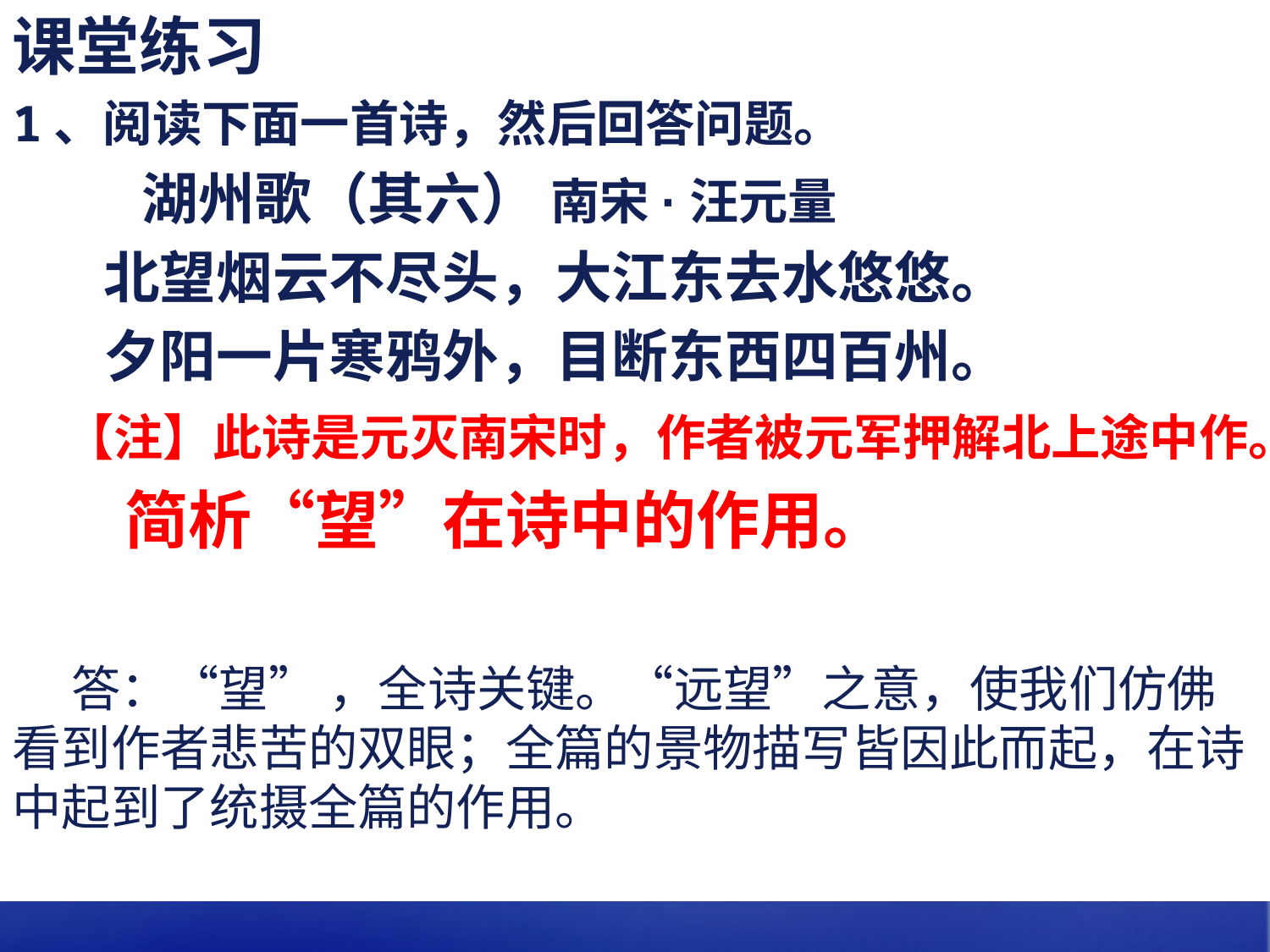

课堂练习
1、阅读下面一首诗，然后回答问题。
         湖州歌（其六） 南宋·汪元量
      北望烟云不尽头，大江东去水悠悠。
      夕阳一片寒鸦外，目断东西四百州。
   【注】此诗是元灭南宋时，作者被元军押解北上途中作。
         简析“望”在诗中的作用。

      答：“望” ，全诗关键。“远望”之意，使我们仿佛看到作者悲苦的双眼；全篇的景物描写皆因此而起，在诗中起到了统摄全篇的作用。